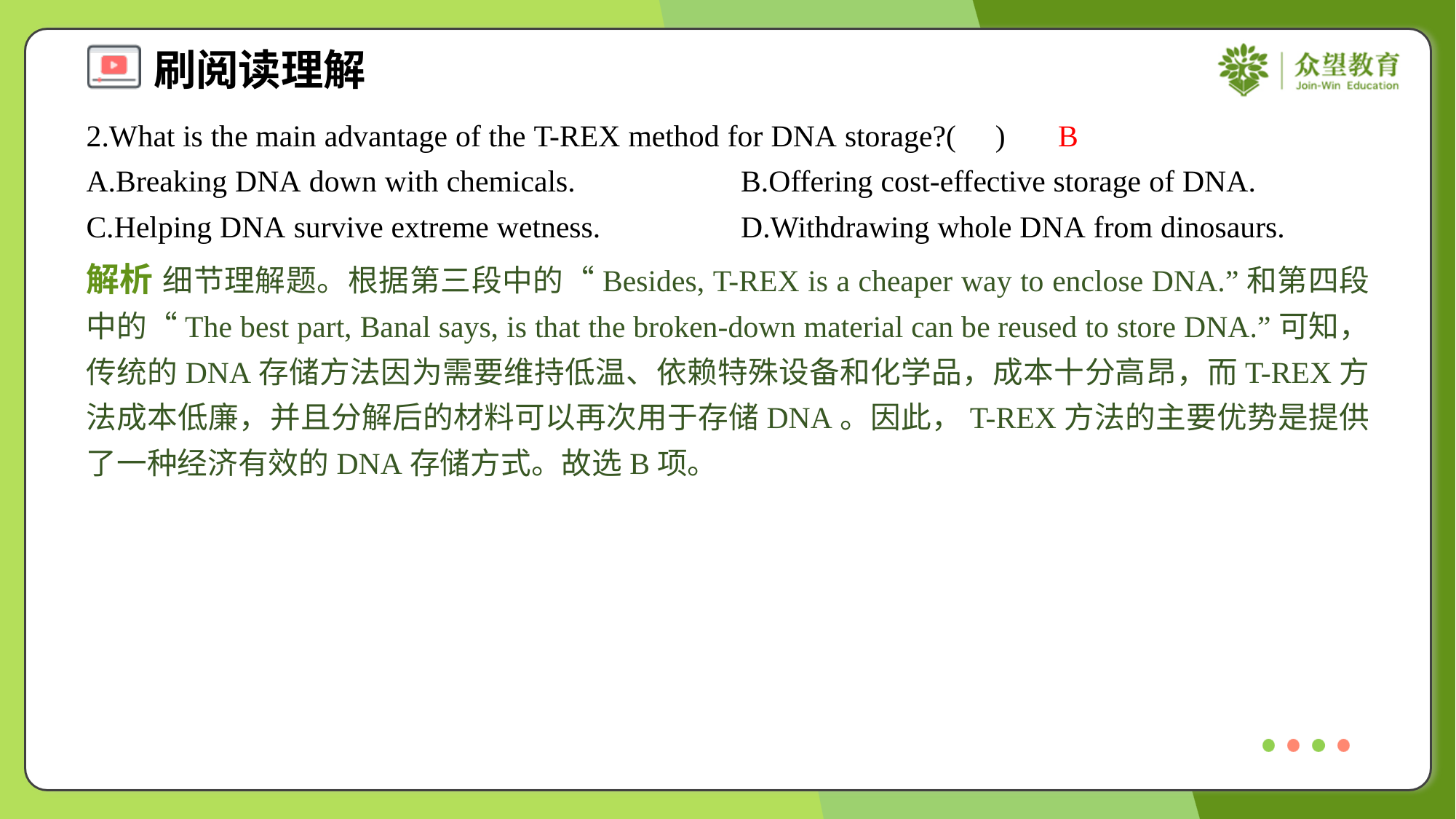

2.What is the main advantage of the T-REX method for DNA storage?(     )
B
A.Breaking DNA down with chemicals.	B.Offering cost-effective storage of DNA.
C.Helping DNA survive extreme wetness.	D.Withdrawing whole DNA from dinosaurs.
解析 细节理解题。根据第三段中的“Besides, T-REX is a cheaper way to enclose DNA.”和第四段中的“The best part, Banal says, is that the broken-down material can be reused to store DNA.”可知，传统的DNA存储方法因为需要维持低温、依赖特殊设备和化学品，成本十分高昂，而T-REX方法成本低廉，并且分解后的材料可以再次用于存储DNA。因此，T-REX方法的主要优势是提供了一种经济有效的DNA存储方式。故选B项。